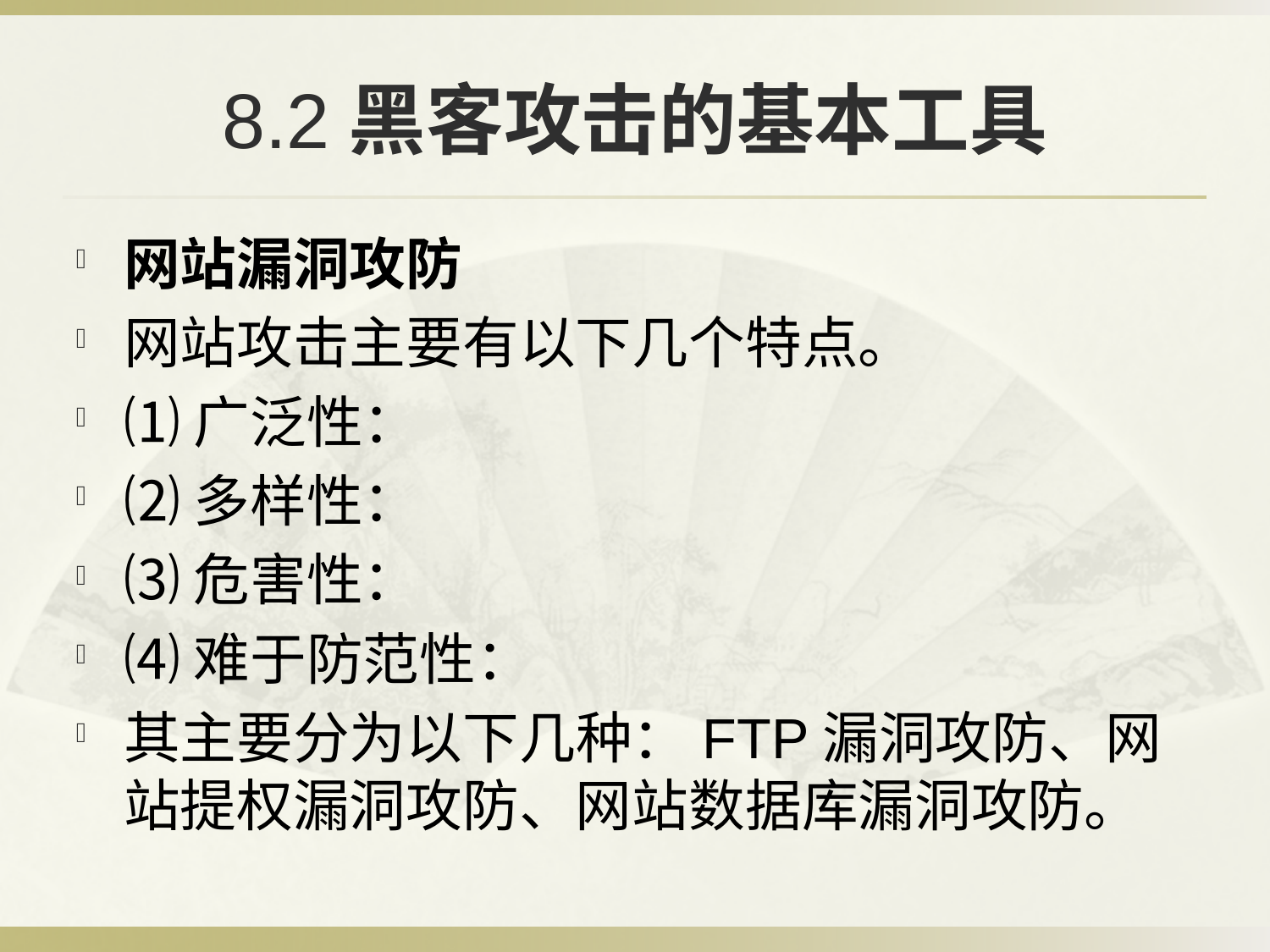

# 8.2黑客攻击的基本工具
网站漏洞攻防
网站攻击主要有以下几个特点。
⑴广泛性：
⑵多样性：
⑶危害性：
⑷难于防范性：
其主要分为以下几种：FTP漏洞攻防、网站提权漏洞攻防、网站数据库漏洞攻防。